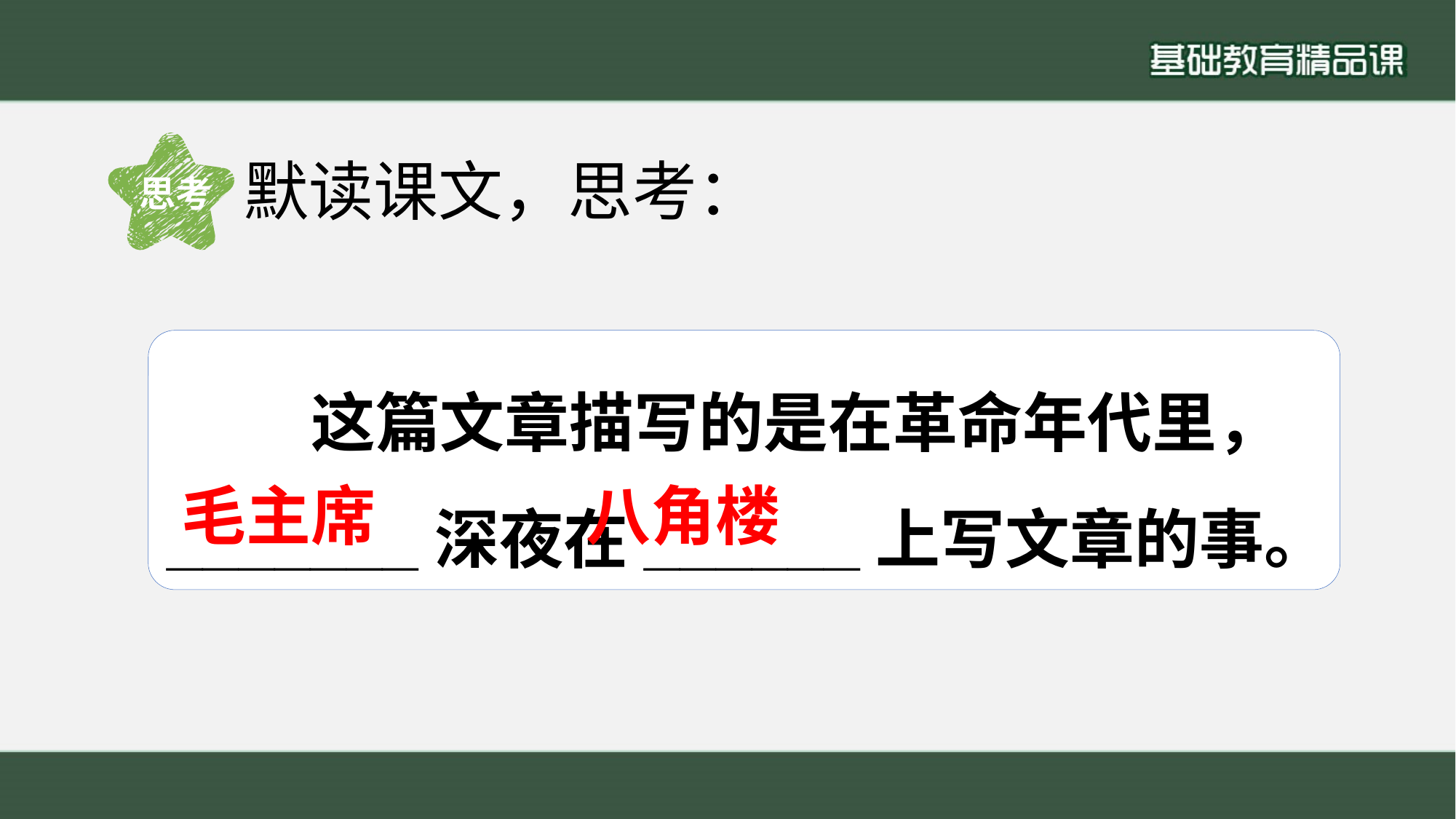

思考
默读课文，思考：
 这篇文章描写的是在革命年代里，_______深夜在______上写文章的事。
毛主席
八角楼